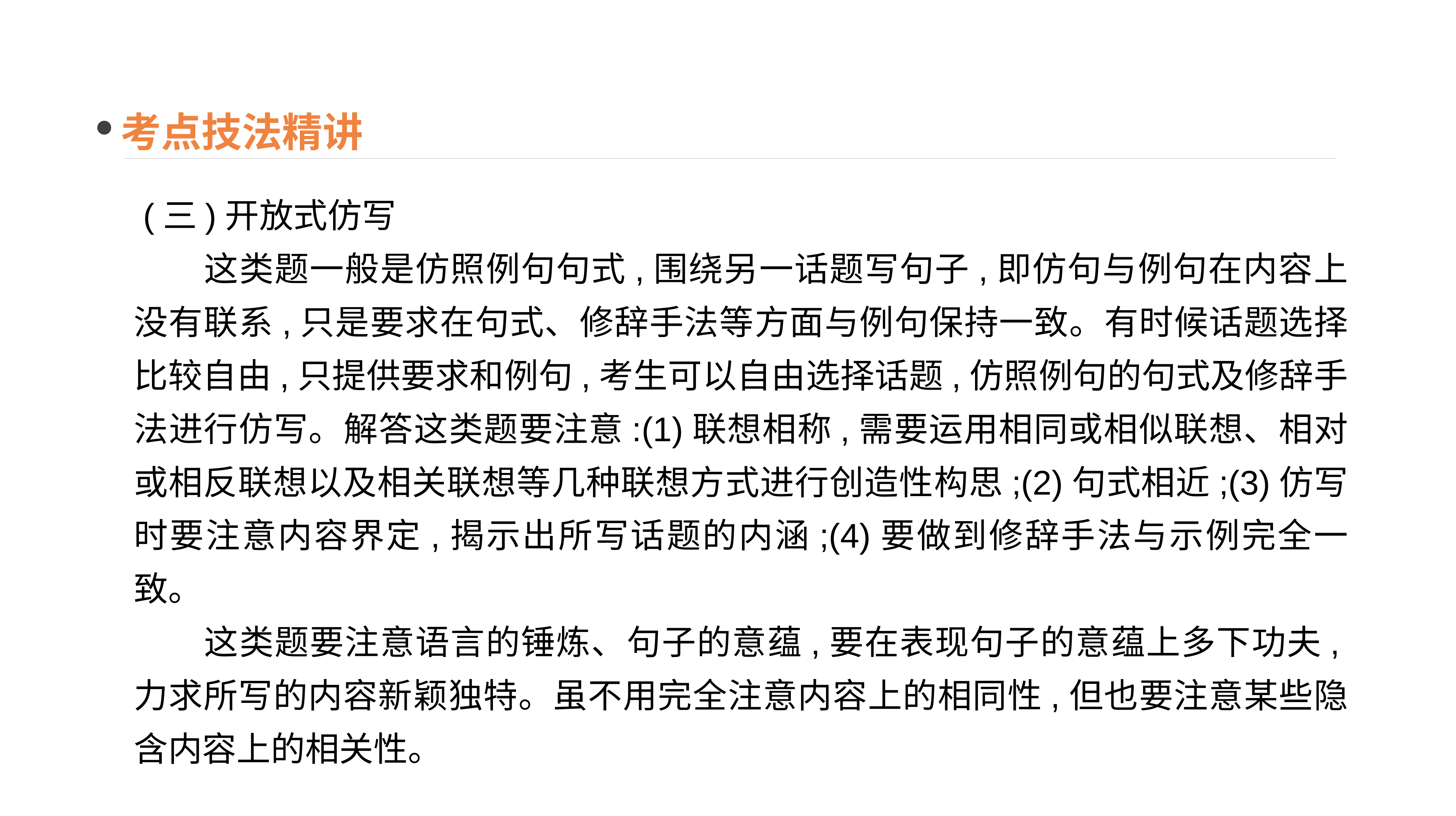

考点技法精讲

 (三)开放式仿写
　　这类题一般是仿照例句句式,围绕另一话题写句子,即仿句与例句在内容上没有联系,只是要求在句式、修辞手法等方面与例句保持一致。有时候话题选择比较自由,只提供要求和例句,考生可以自由选择话题,仿照例句的句式及修辞手法进行仿写。解答这类题要注意:(1)联想相称,需要运用相同或相似联想、相对或相反联想以及相关联想等几种联想方式进行创造性构思;(2)句式相近;(3)仿写时要注意内容界定,揭示出所写话题的内涵;(4)要做到修辞手法与示例完全一致。
　　这类题要注意语言的锤炼、句子的意蕴,要在表现句子的意蕴上多下功夫,力求所写的内容新颖独特。虽不用完全注意内容上的相同性,但也要注意某些隐含内容上的相关性。